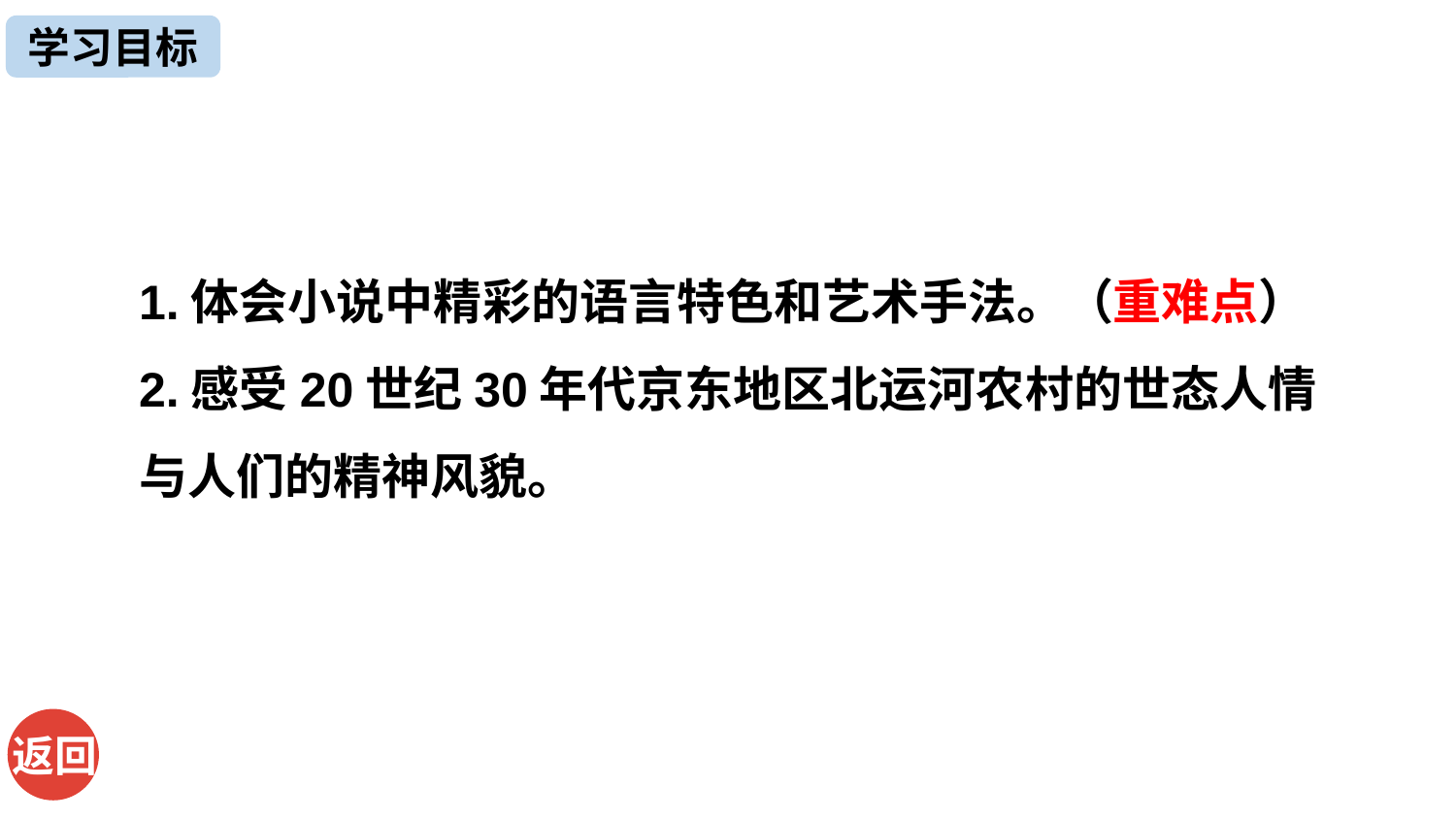

学习目标
1.体会小说中精彩的语言特色和艺术手法。（重难点）
2.感受20世纪30年代京东地区北运河农村的世态人情与人们的精神风貌。
https://www.ypppt.com/

返回